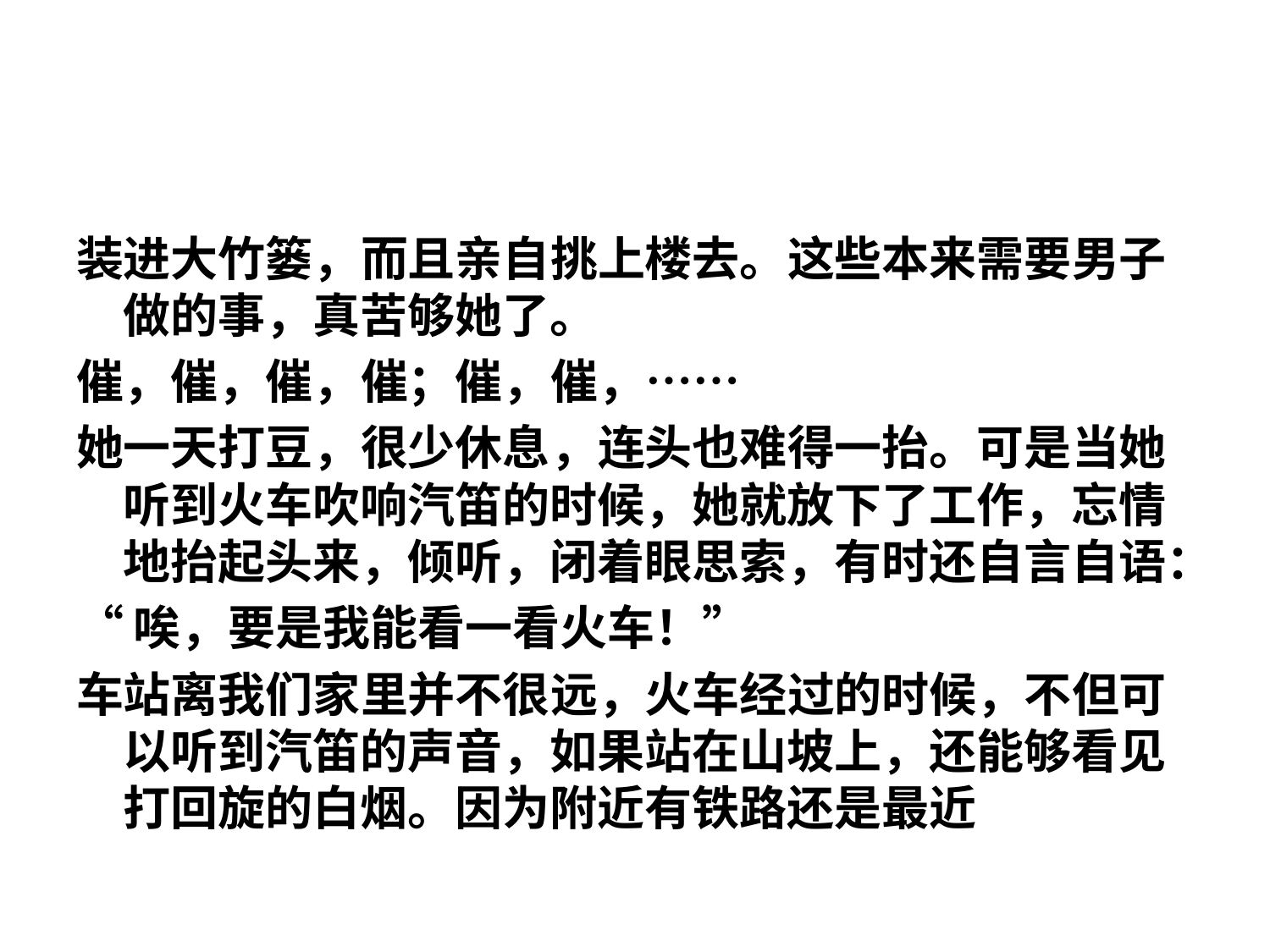

#
装进大竹篓，而且亲自挑上楼去。这些本来需要男子做的事，真苦够她了。
催，催，催，催；催，催，……
她一天打豆，很少休息，连头也难得一抬。可是当她听到火车吹响汽笛的时候，她就放下了工作，忘情地抬起头来，倾听，闭着眼思索，有时还自言自语：
“唉，要是我能看一看火车！”
车站离我们家里并不很远，火车经过的时候，不但可以听到汽笛的声音，如果站在山坡上，还能够看见打回旋的白烟。因为附近有铁路还是最近